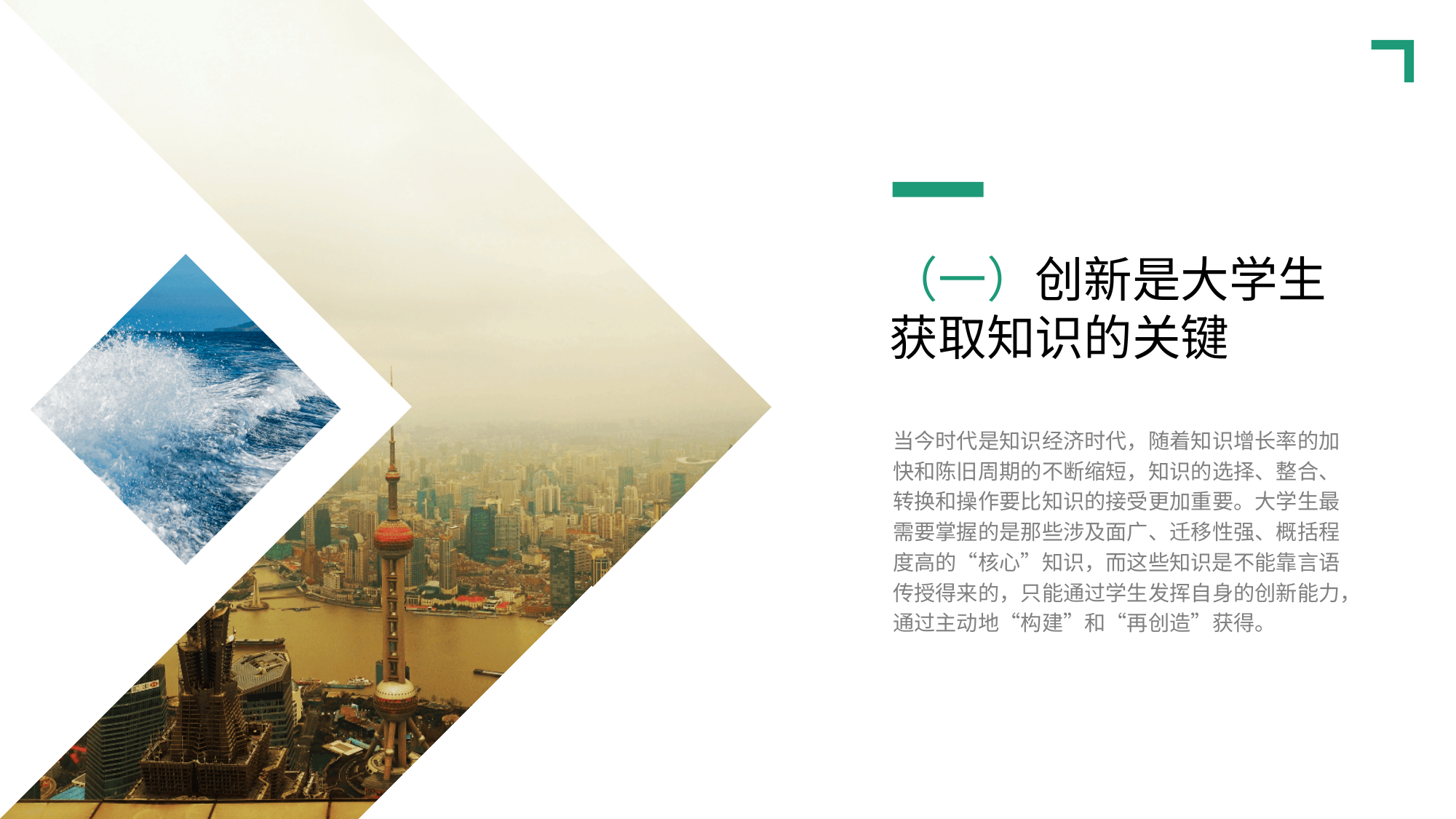

（一）创新是大学生获取知识的关键

当今时代是知识经济时代，随着知识增长率的加快和陈旧周期的不断缩短，知识的选择、整合、转换和操作要比知识的接受更加重要。大学生最需要掌握的是那些涉及面广、迁移性强、概括程度高的“核心”知识，而这些知识是不能靠言语传授得来的，只能通过学生发挥自身的创新能力，通过主动地“构建”和“再创造”获得。